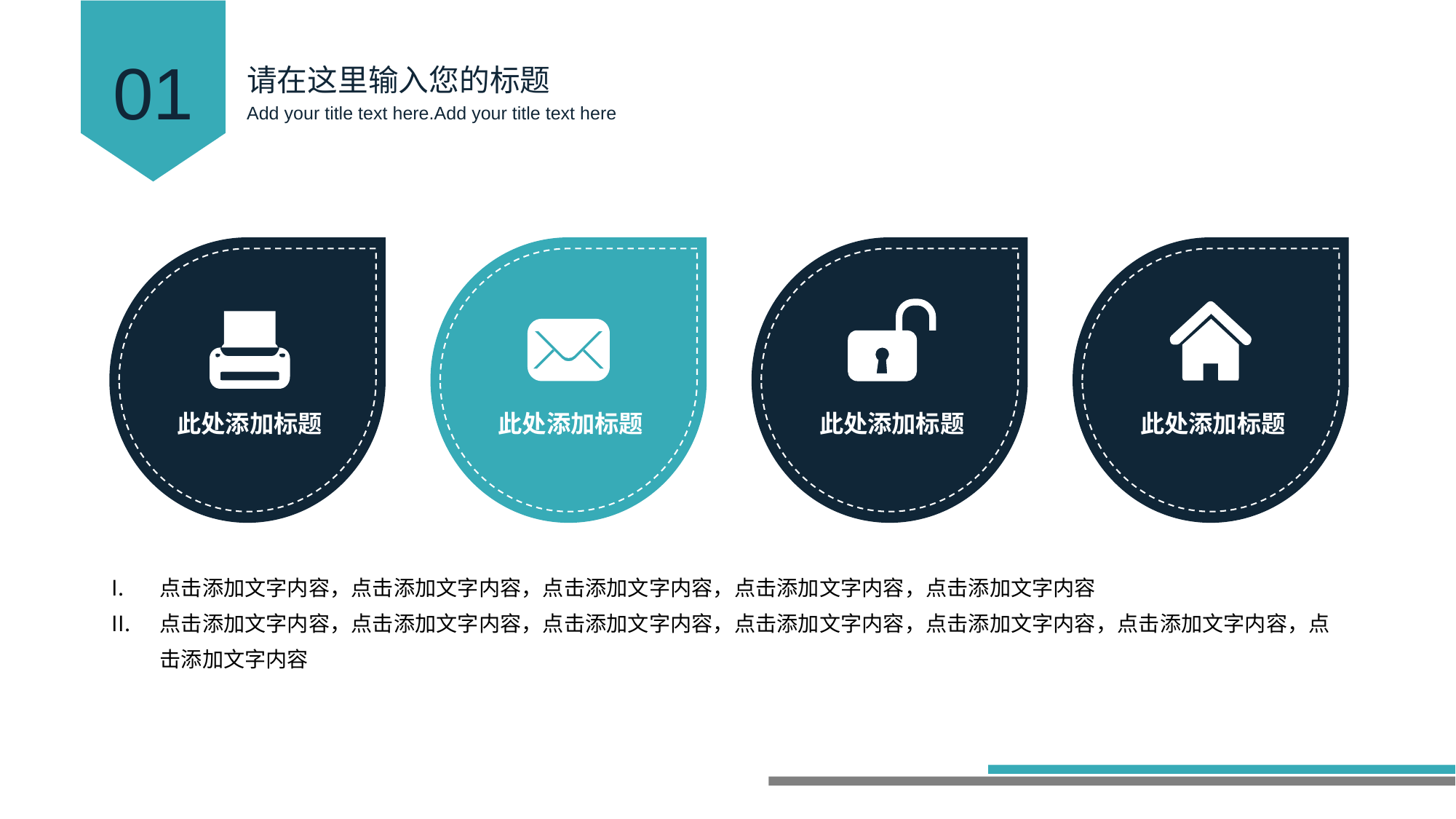

01
请在这里输入您的标题
Add your title text here.Add your title text here

此处添加标题

此处添加标题

此处添加标题

此处添加标题

点击添加文字内容，点击添加文字内容，点击添加文字内容，点击添加文字内容，点击添加文字内容
点击添加文字内容，点击添加文字内容，点击添加文字内容，点击添加文字内容，点击添加文字内容，点击添加文字内容，点击添加文字内容